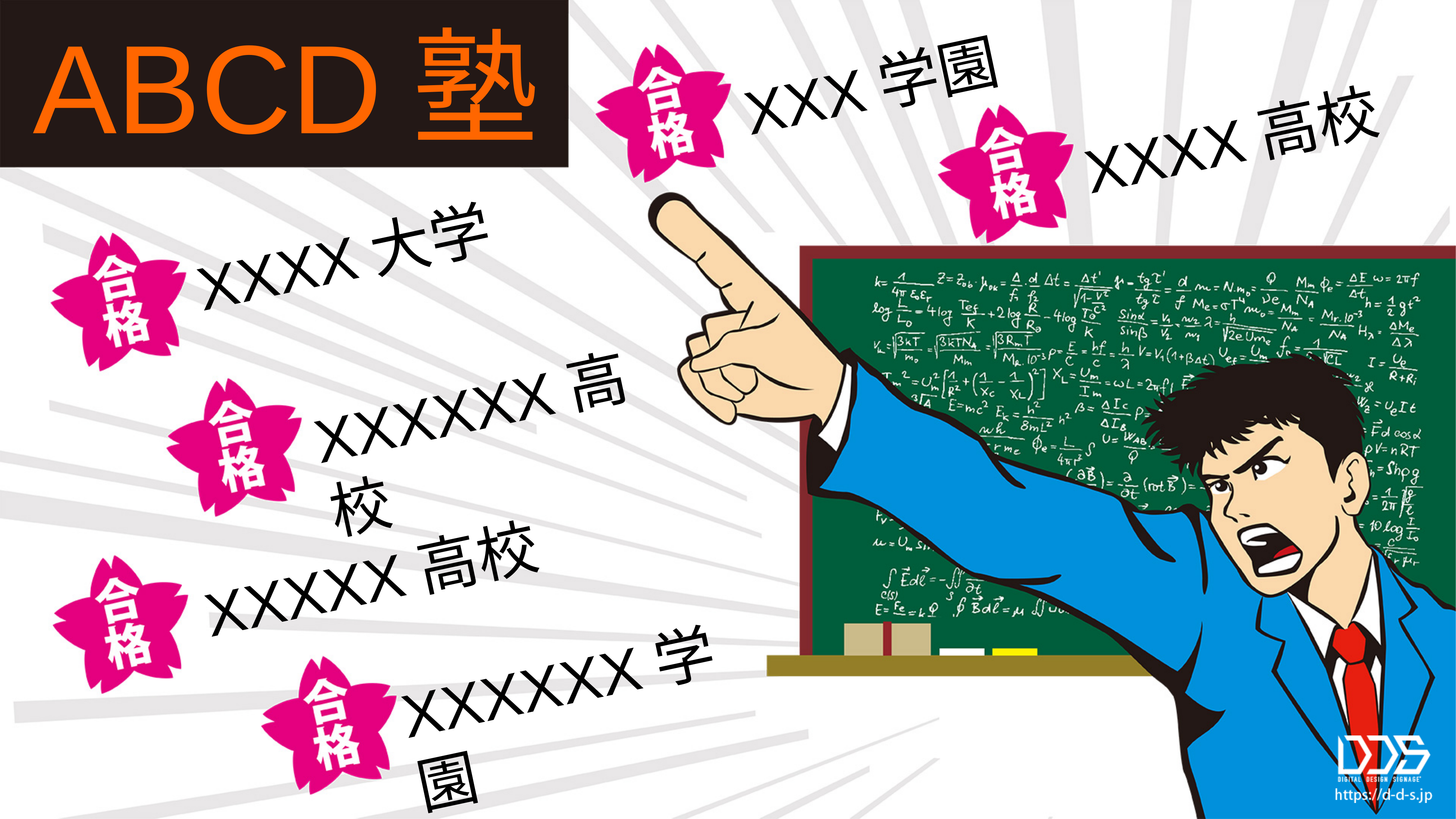

ABCD塾
XXX学園
XXXX高校
XXXX大学
XXXXXX高校
XXXXX高校
XXXXXX学園